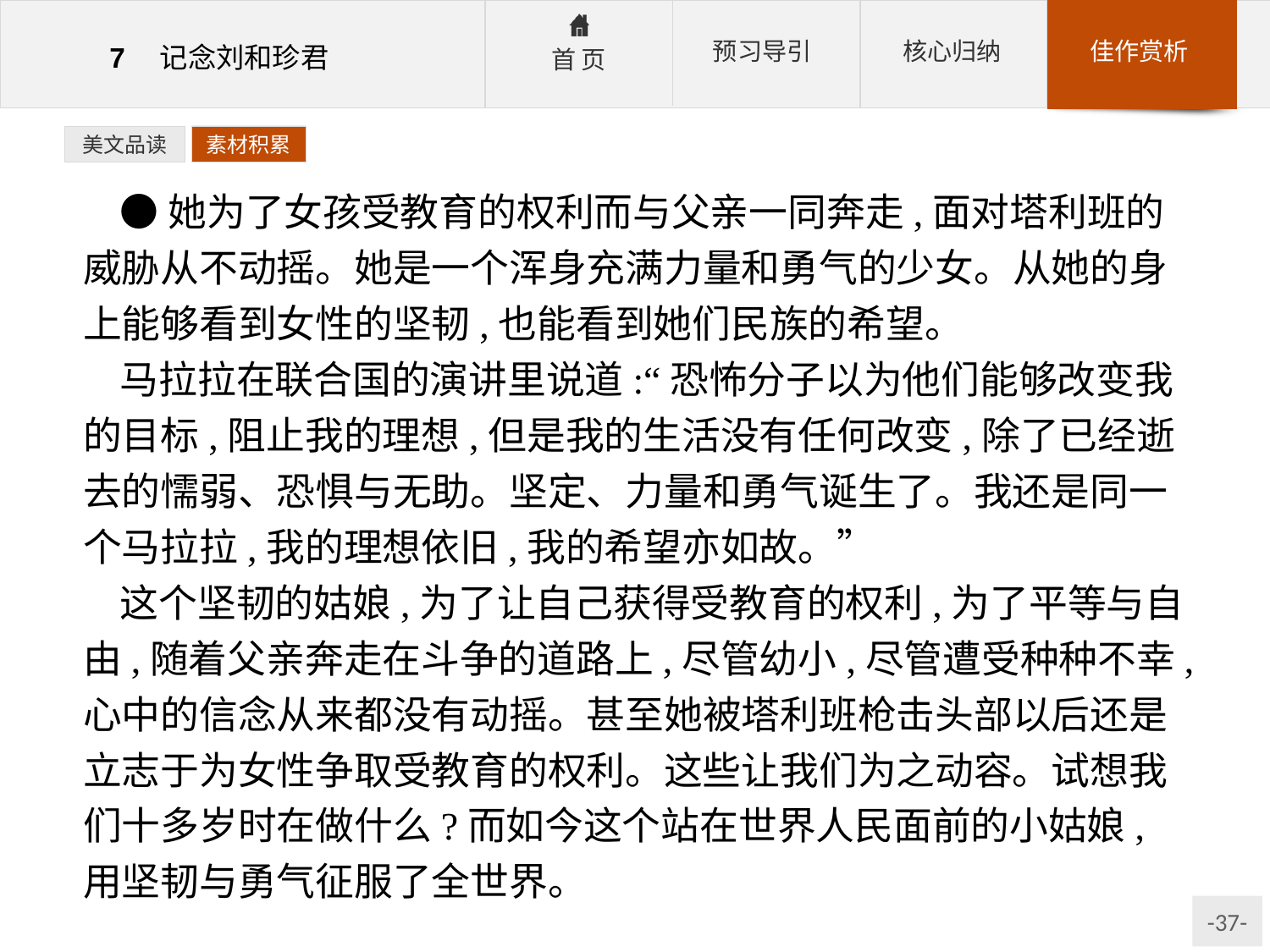

美文品读
素材积累
●她为了女孩受教育的权利而与父亲一同奔走,面对塔利班的威胁从不动摇。她是一个浑身充满力量和勇气的少女。从她的身上能够看到女性的坚韧,也能看到她们民族的希望。
马拉拉在联合国的演讲里说道:“恐怖分子以为他们能够改变我的目标,阻止我的理想,但是我的生活没有任何改变,除了已经逝去的懦弱、恐惧与无助。坚定、力量和勇气诞生了。我还是同一个马拉拉,我的理想依旧,我的希望亦如故。”
这个坚韧的姑娘,为了让自己获得受教育的权利,为了平等与自由,随着父亲奔走在斗争的道路上,尽管幼小,尽管遭受种种不幸,心中的信念从来都没有动摇。甚至她被塔利班枪击头部以后还是立志于为女性争取受教育的权利。这些让我们为之动容。试想我们十多岁时在做什么?而如今这个站在世界人民面前的小姑娘,用坚韧与勇气征服了全世界。